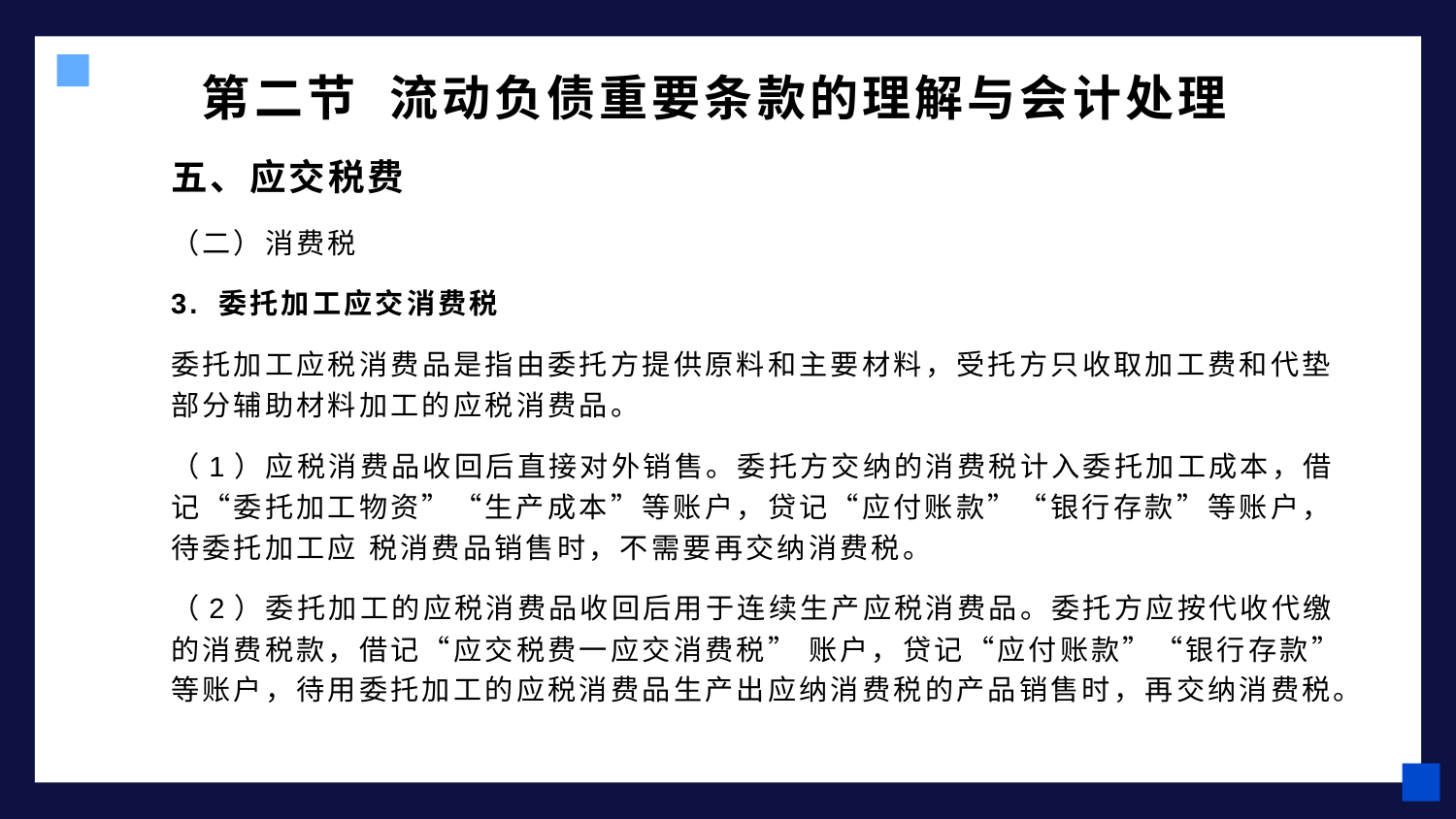

# 第二节  流动负债重要条款的理解与会计处理
五、应交税费
（二）消费税
3. 委托加工应交消费税
委托加工应税消费品是指由委托方提供原料和主要材料，受托方只收取加工费和代垫部分辅助材料加工的应税消费品。
（1）应税消费品收回后直接对外销售。委托方交纳的消费税计入委托加工成本，借记“委托加工物资”“生产成本”等账户，贷记“应付账款”“银行存款”等账户，待委托加工应 税消费品销售时，不需要再交纳消费税。
（2）委托加工的应税消费品收回后用于连续生产应税消费品。委托方应按代收代缴的消费税款，借记“应交税费一应交消费税” 账户，贷记“应付账款”“银行存款”等账户，待用委托加工的应税消费品生产出应纳消费税的产品销售时，再交纳消费税。